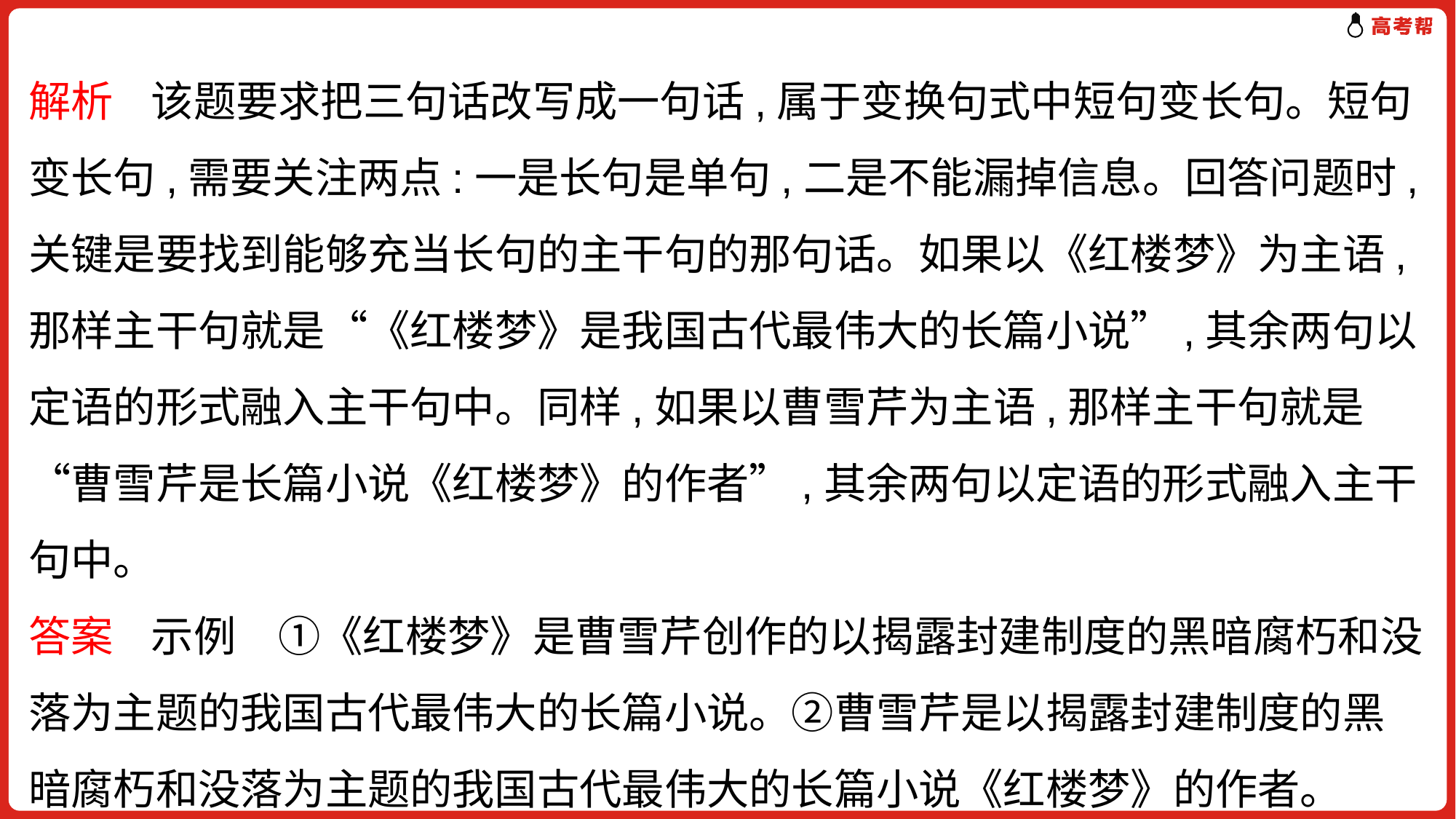

解析    该题要求把三句话改写成一句话,属于变换句式中短句变长句。短句变长句,需要关注两点:一是长句是单句,二是不能漏掉信息。回答问题时,关键是要找到能够充当长句的主干句的那句话。如果以《红楼梦》为主语,那样主干句就是“《红楼梦》是我国古代最伟大的长篇小说”,其余两句以定语的形式融入主干句中。同样,如果以曹雪芹为主语,那样主干句就是“曹雪芹是长篇小说《红楼梦》的作者”,其余两句以定语的形式融入主干句中。
答案    示例　①《红楼梦》是曹雪芹创作的以揭露封建制度的黑暗腐朽和没落为主题的我国古代最伟大的长篇小说。②曹雪芹是以揭露封建制度的黑暗腐朽和没落为主题的我国古代最伟大的长篇小说《红楼梦》的作者。